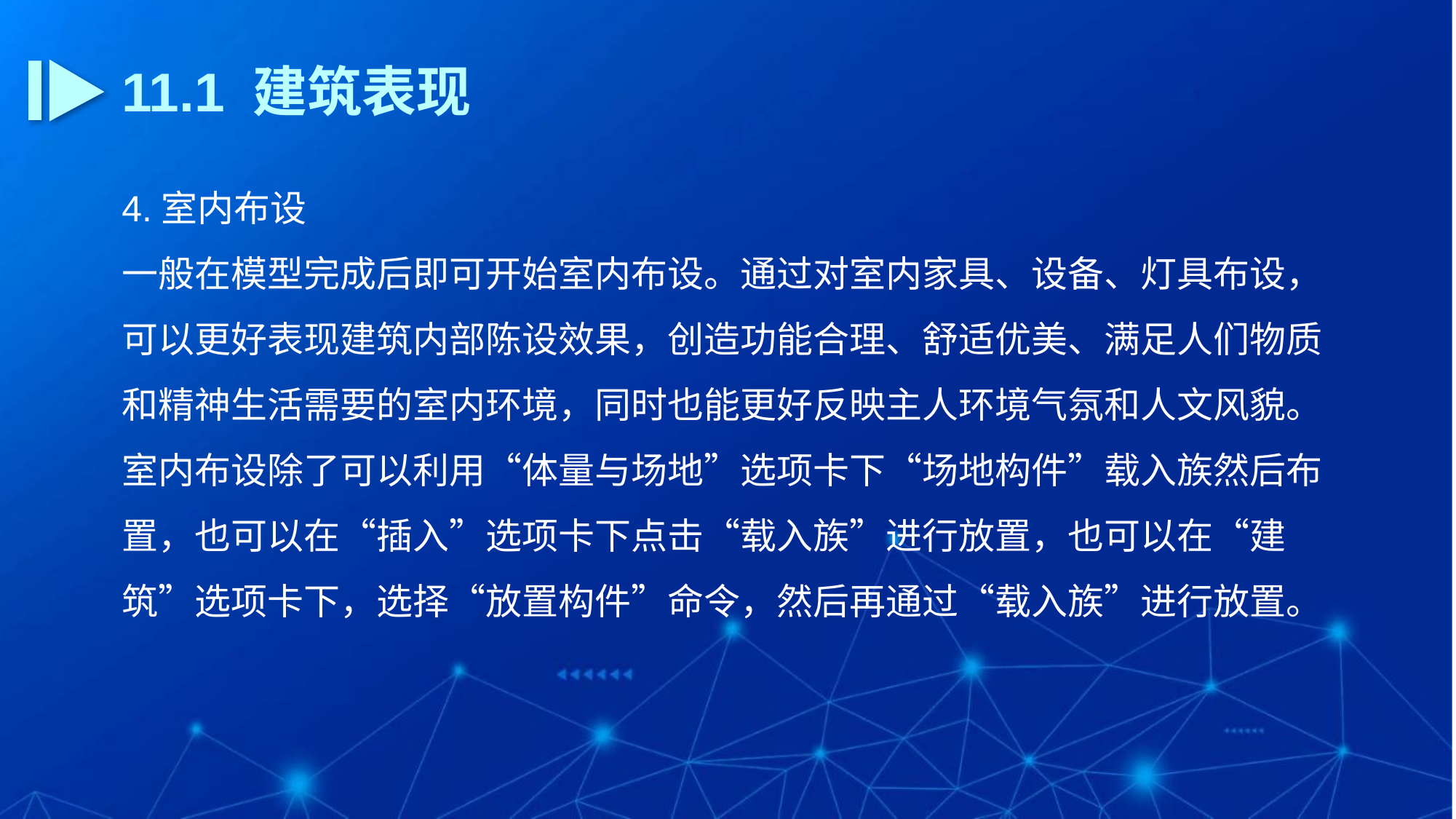

11.1 建筑表现

4.室内布设
一般在模型完成后即可开始室内布设。通过对室内家具、设备、灯具布设，可以更好表现建筑内部陈设效果，创造功能合理、舒适优美、满足人们物质和精神生活需要的室内环境，同时也能更好反映主人环境气氛和人文风貌。室内布设除了可以利用“体量与场地”选项卡下“场地构件”载入族然后布置，也可以在“插入”选项卡下点击“载入族”进行放置，也可以在“建筑”选项卡下，选择“放置构件”命令，然后再通过“载入族”进行放置。